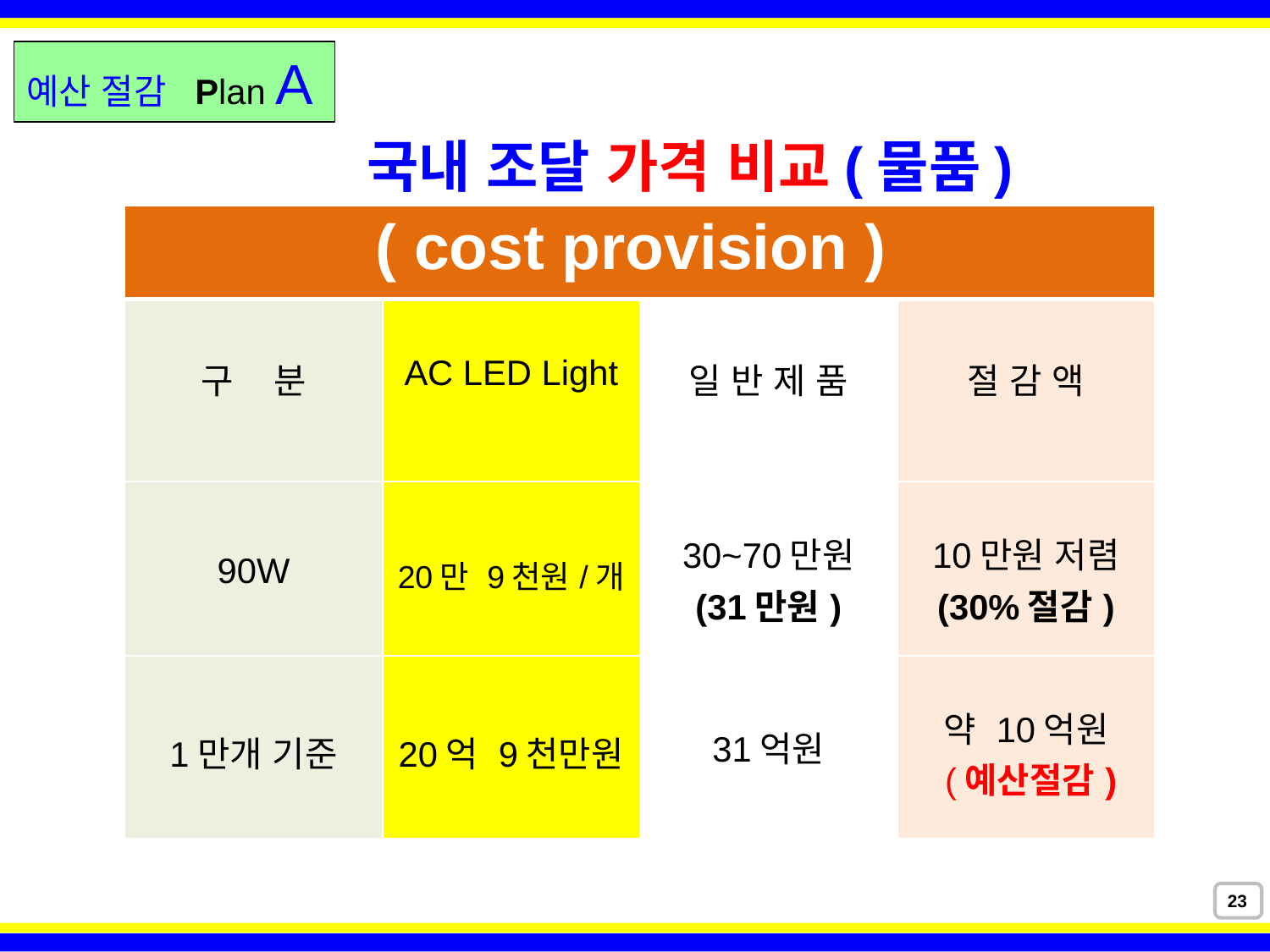

예산 절감  Plan A
국내 조달 가격 비교(물품)
| ( cost provision ) |  |  |  |
| --- | --- | --- | --- |
| 구 분 | AC LED Light | 일 반 제 품 | 절 감 액 |
| 90W | 20만 9천원/개 | 30~70만원 (31만원) | 10만원 저렴 (30%절감) |
| 1만개 기준 | 20억 9천만원 | 31억원 | 약 10억원 (예산절감) |

23